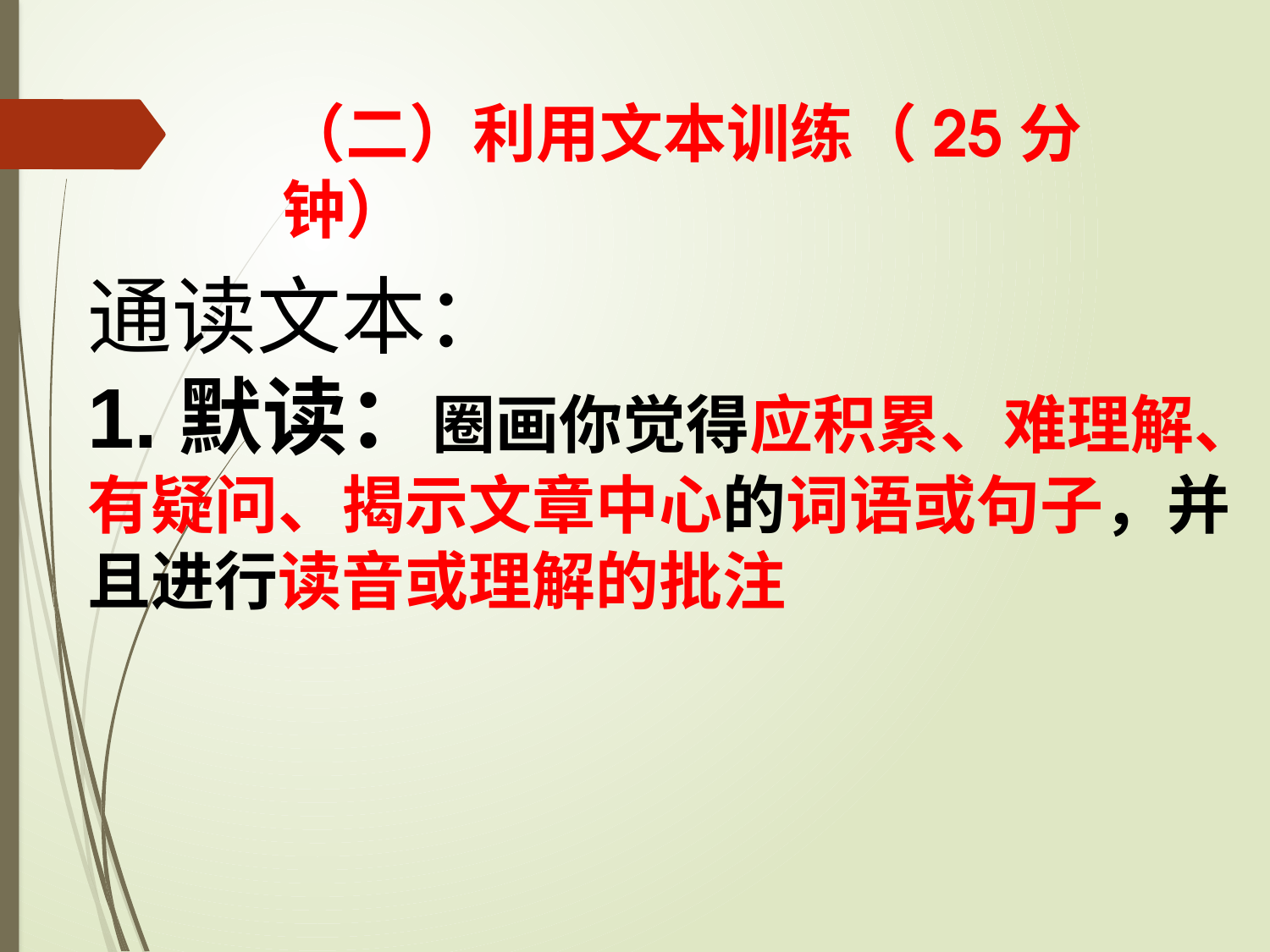

# （二）利用文本训练（25分钟）
通读文本：
1.默读：圈画你觉得应积累、难理解、有疑问、揭示文章中心的词语或句子，并且进行读音或理解的批注